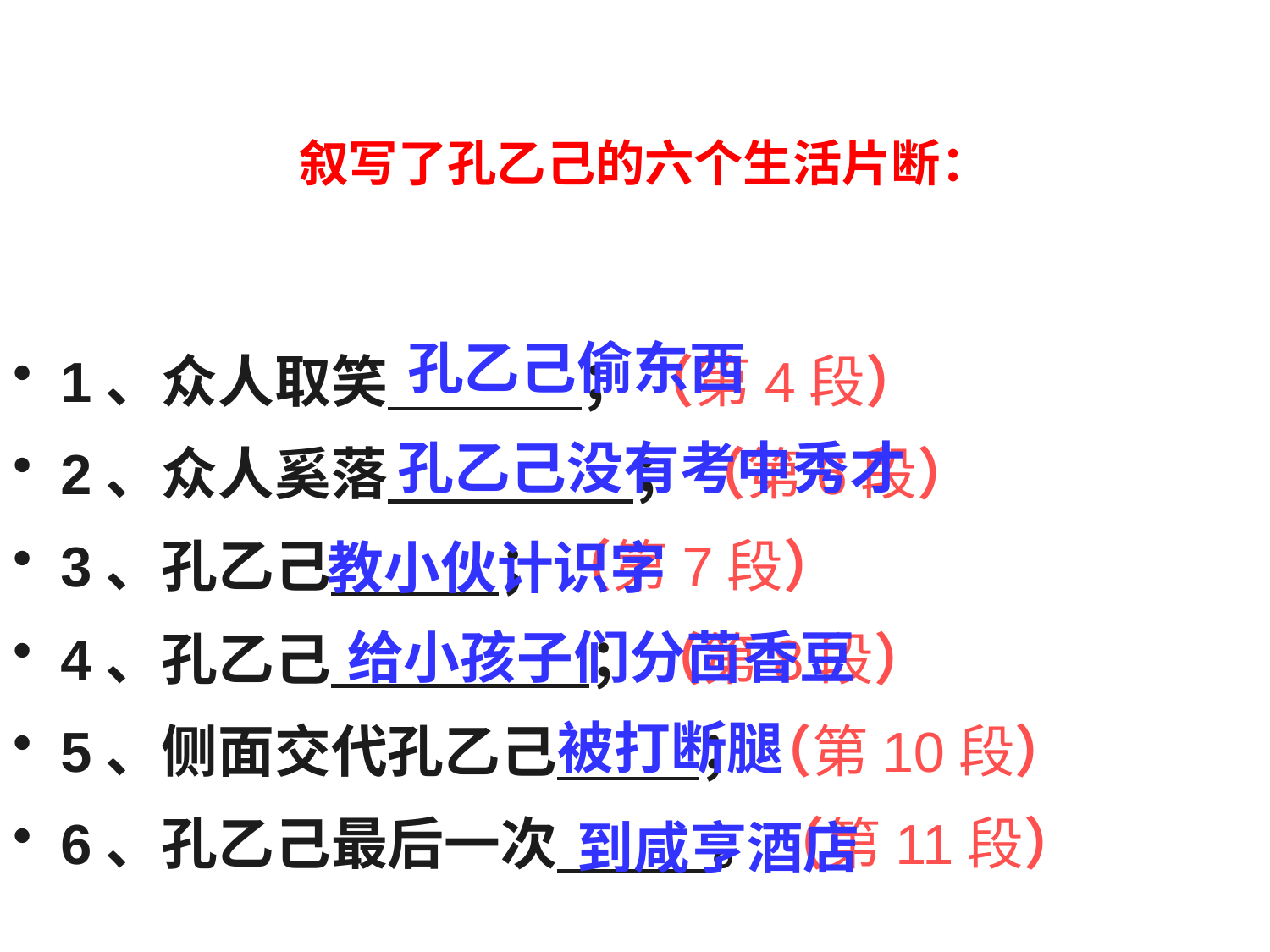

叙写了孔乙己的六个生活片断：
# 1、众人取笑               ；（第4段）
2、众人奚落                   ；（第6段）
3、孔乙己             ；（第7段）
4、孔乙己                    ；（第8段）
5、侧面交代孔乙己           ；（第10段）
6、孔乙己最后一次            。（第11段）
孔乙己偷东西
孔乙己没有考中秀才
教小伙计识字
给小孩子们分茴香豆
被打断腿
到咸亨酒店